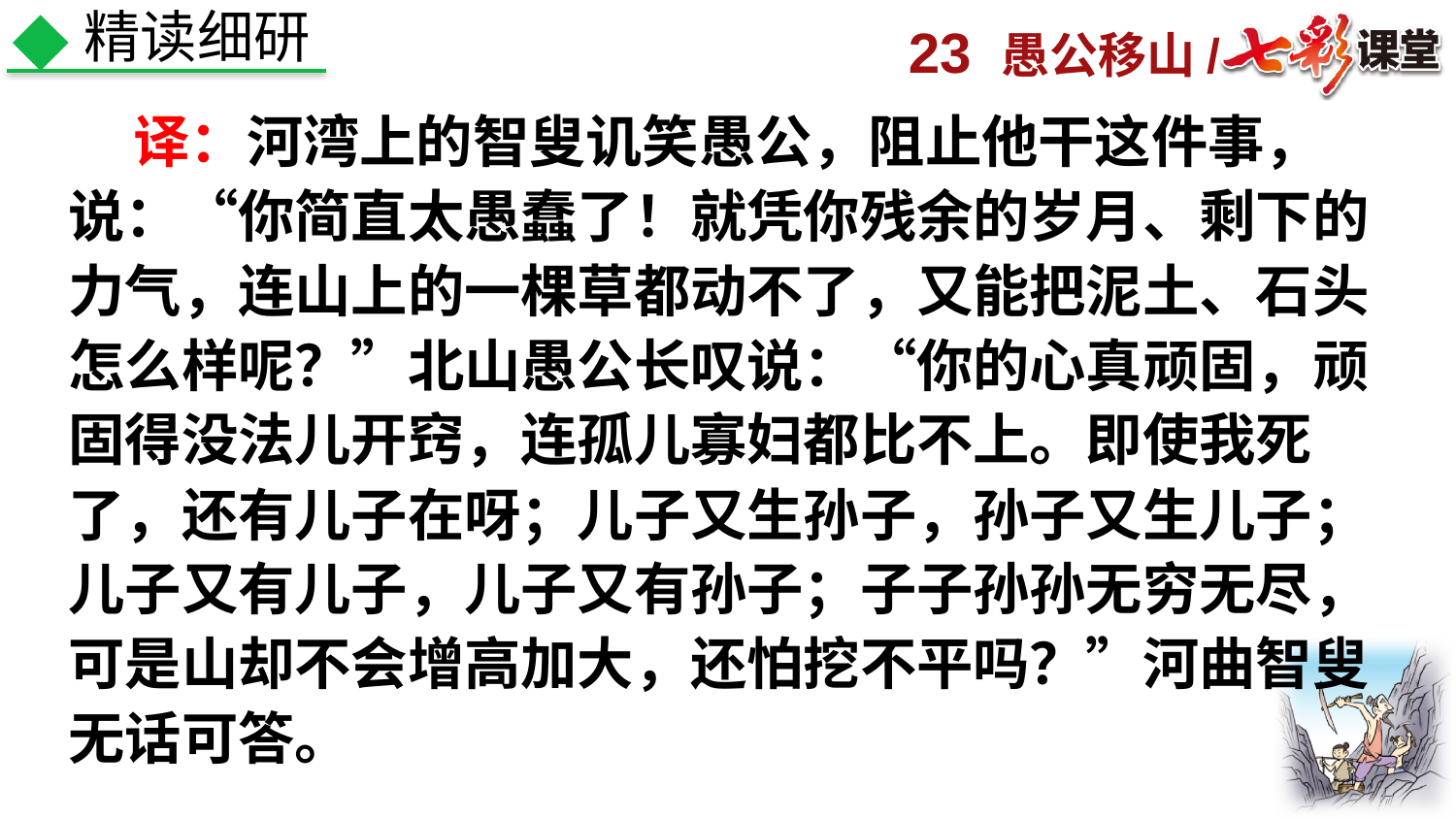

精读细研

    译：河湾上的智叟讥笑愚公，阻止他干这件事，说：“你简直太愚蠢了！就凭你残余的岁月、剩下的力气，连山上的一棵草都动不了，又能把泥土、石头怎么样呢？”北山愚公长叹说：“你的心真顽固，顽固得没法儿开窍，连孤儿寡妇都比不上。即使我死了，还有儿子在呀；儿子又生孙子，孙子又生儿子；儿子又有儿子，儿子又有孙子；子子孙孙无穷无尽，可是山却不会增高加大，还怕挖不平吗？”河曲智叟
无话可答。